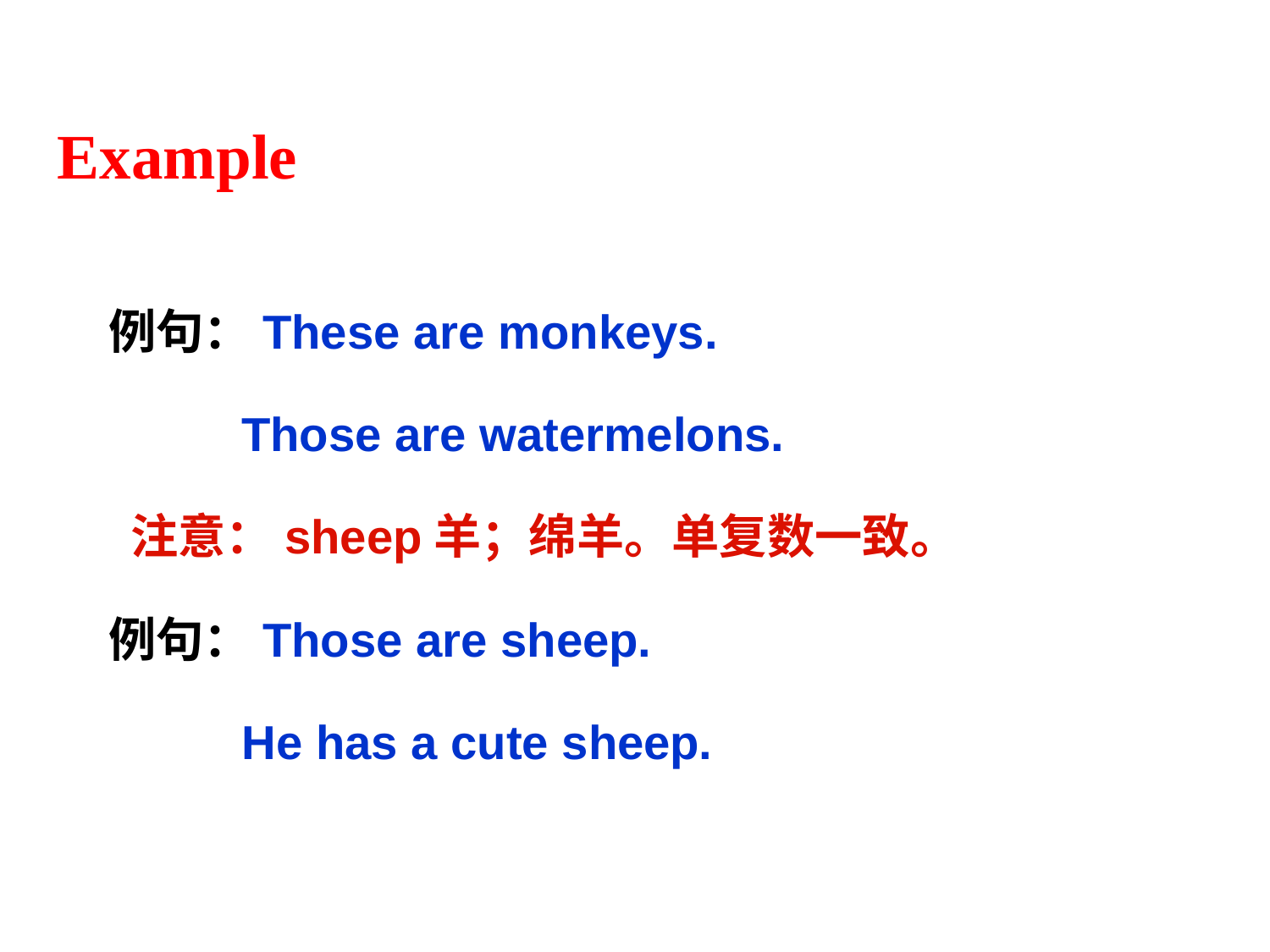

Example
例句：These are monkeys.
          Those are watermelons.
 注意：sheep羊；绵羊。单复数一致。
例句：Those are sheep.
          He has a cute sheep.